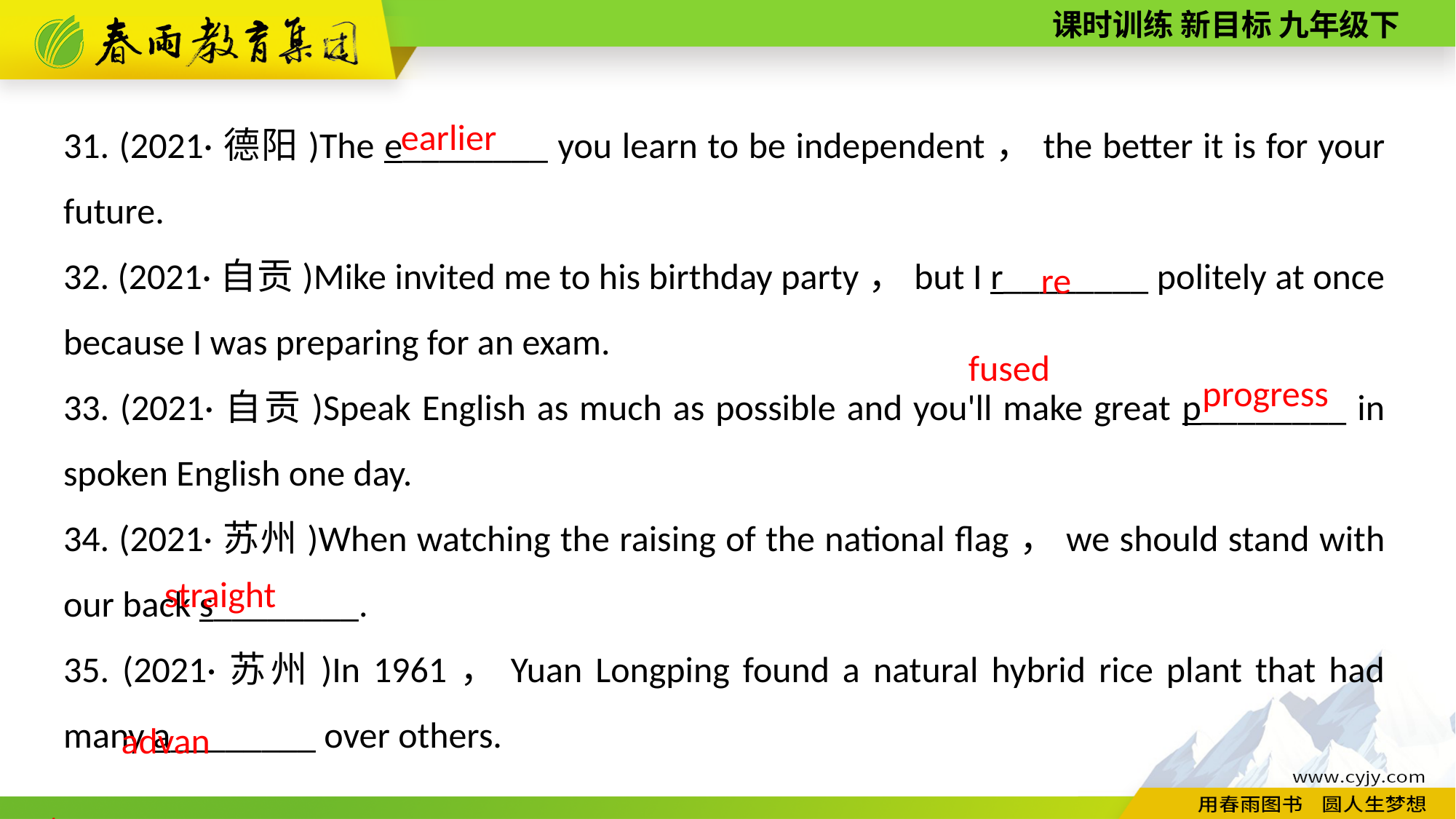

31. (2021·德阳)The e________ you learn to be independent，the better it is for your future.
32. (2021·自贡)Mike invited me to his birthday party，but I r________ politely at once because I was preparing for an exam.
33. (2021·自贡)Speak English as much as possible and you'll make great p________ in spoken English one day.
34. (2021·苏州)When watching the raising of the national flag，we should stand with our back s________.
35. (2021·苏州)In 1961，Yuan Longping found a natural hybrid rice plant that had many a________ over others.
earlier
refused
progress
straight
advantages